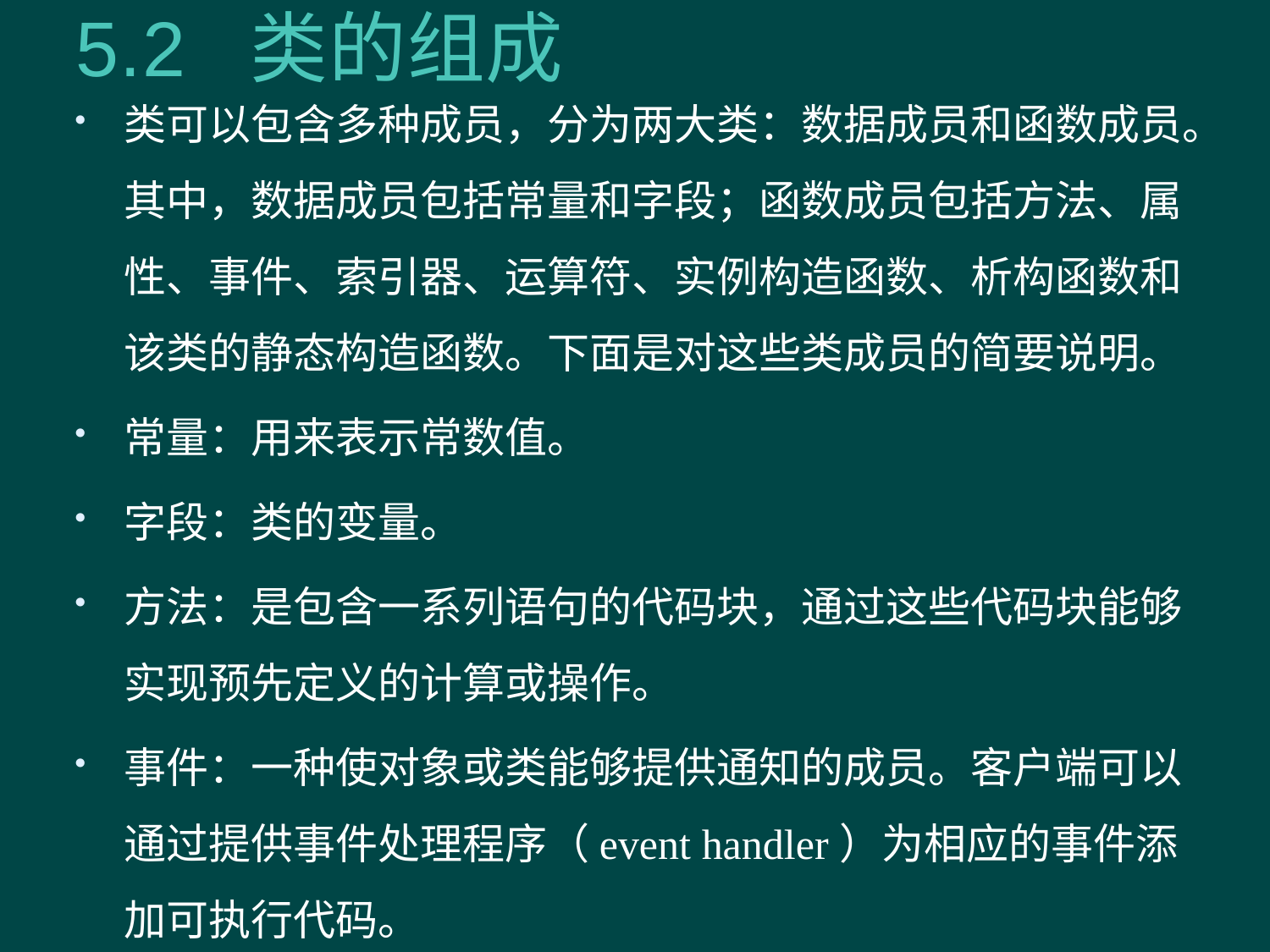

# 5.2  类的组成
类可以包含多种成员，分为两大类：数据成员和函数成员。其中，数据成员包括常量和字段；函数成员包括方法、属性、事件、索引器、运算符、实例构造函数、析构函数和该类的静态构造函数。下面是对这些类成员的简要说明。
常量：用来表示常数值。
字段：类的变量。
方法：是包含一系列语句的代码块，通过这些代码块能够实现预先定义的计算或操作。
事件：一种使对象或类能够提供通知的成员。客户端可以通过提供事件处理程序（event handler）为相应的事件添加可执行代码。